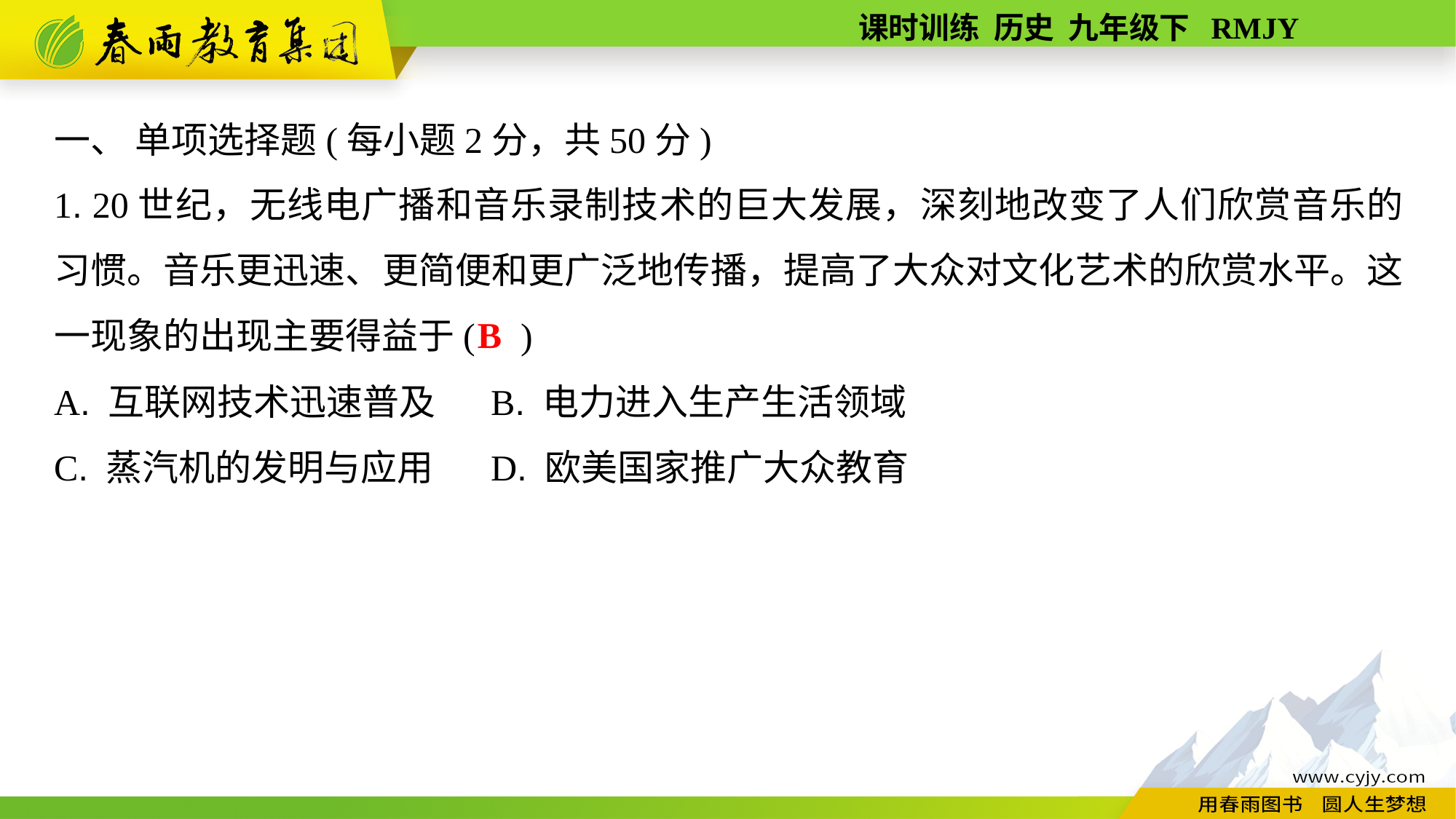

一、 单项选择题(每小题2分，共50分)
1. 20世纪，无线电广播和音乐录制技术的巨大发展，深刻地改变了人们欣赏音乐的习惯。音乐更迅速、更简便和更广泛地传播，提高了大众对文化艺术的欣赏水平。这一现象的出现主要得益于(     )
A. 互联网技术迅速普及	B. 电力进入生产生活领域
C. 蒸汽机的发明与应用	D. 欧美国家推广大众教育
B